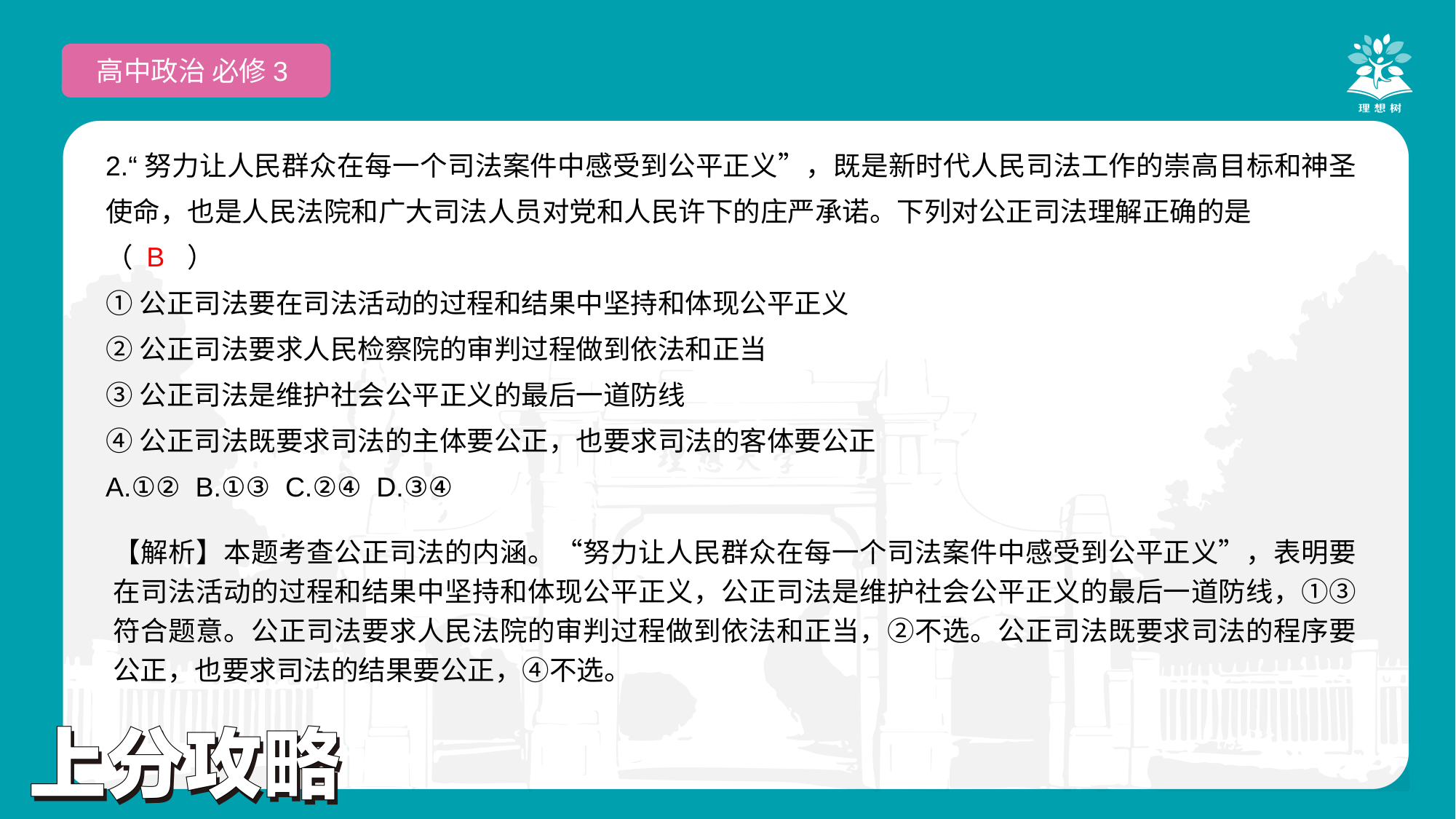

高中政治 必修3
2.“努力让人民群众在每一个司法案件中感受到公平正义”，既是新时代人民司法工作的崇高目标和神圣使命，也是人民法院和广大司法人员对党和人民许下的庄严承诺。下列对公正司法理解正确的是
（　　）
①公正司法要在司法活动的过程和结果中坚持和体现公平正义
②公正司法要求人民检察院的审判过程做到依法和正当
③公正司法是维护社会公平正义的最后一道防线
④公正司法既要求司法的主体要公正，也要求司法的客体要公正
A.①②  B.①③  C.②④  D.③④
 B
【解析】本题考查公正司法的内涵。“努力让人民群众在每一个司法案件中感受到公平正义”，表明要在司法活动的过程和结果中坚持和体现公平正义，公正司法是维护社会公平正义的最后一道防线，①③符合题意。公正司法要求人民法院的审判过程做到依法和正当，②不选。公正司法既要求司法的程序要公正，也要求司法的结果要公正，④不选。